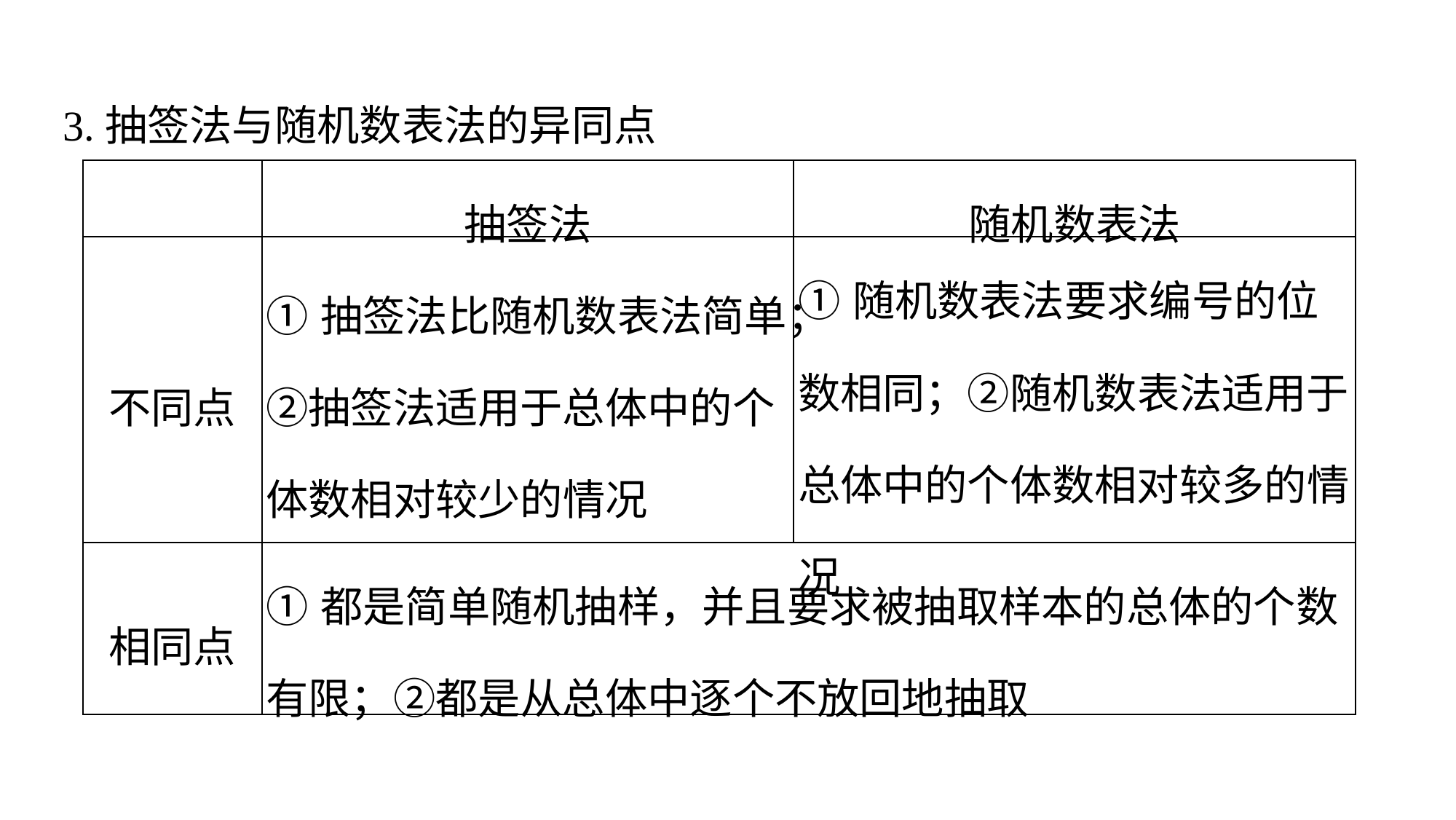

3.抽签法与随机数表法的异同点
|  | 抽签法 | 随机数表法 |
| --- | --- | --- |
| 不同点 | ①抽签法比随机数表法简单；②抽签法适用于总体中的个体数相对较少的情况 | ①随机数表法要求编号的位数相同；②随机数表法适用于总体中的个体数相对较多的情况 |
| 相同点 | ①都是简单随机抽样，并且要求被抽取样本的总体的个数有限；②都是从总体中逐个不放回地抽取 |  |